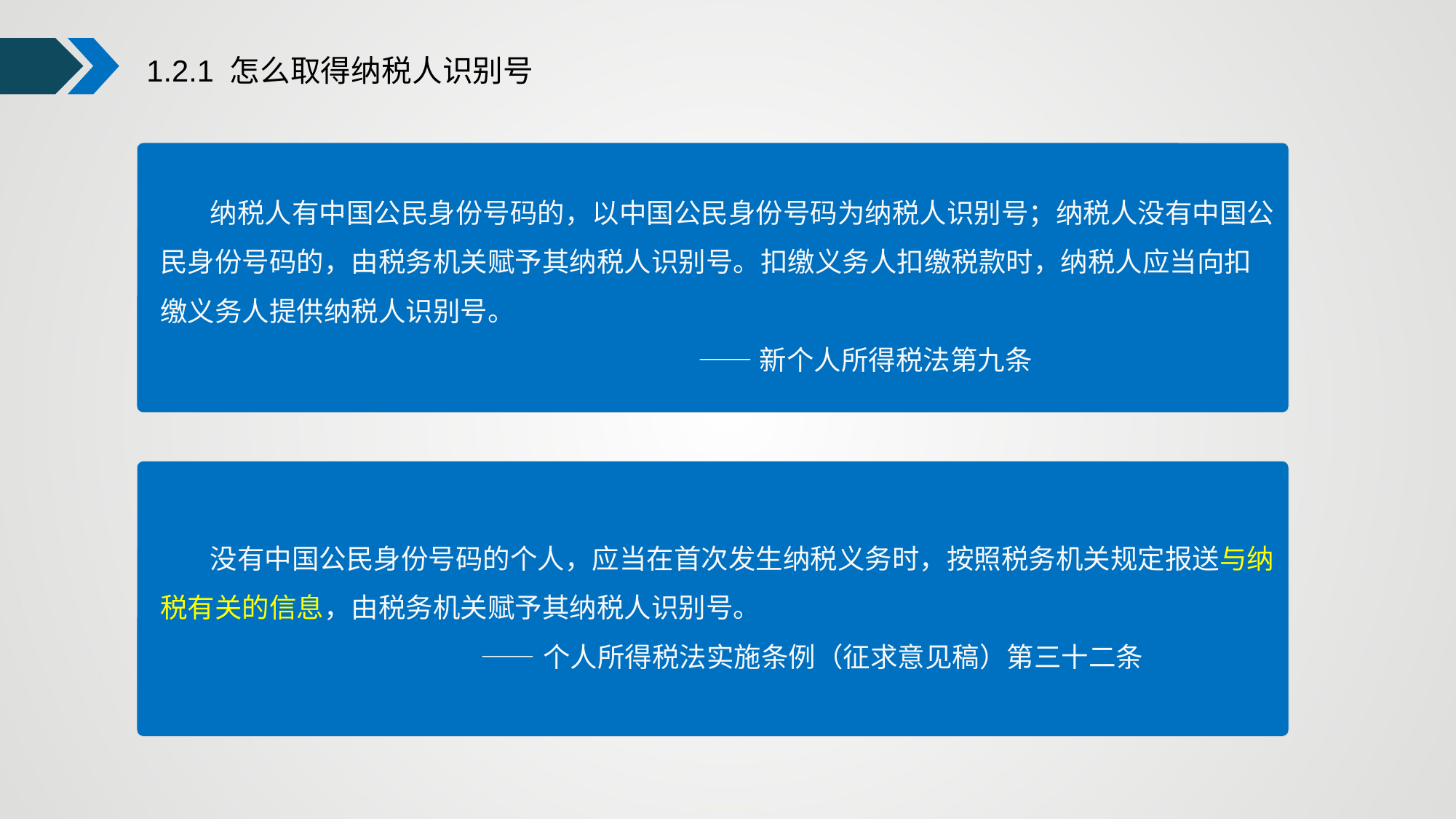

1.2.1 怎么取得纳税人识别号
       纳税人有中国公民身份号码的，以中国公民身份号码为纳税人识别号；纳税人没有中国公民身份号码的，由税务机关赋予其纳税人识别号。扣缴义务人扣缴税款时，纳税人应当向扣缴义务人提供纳税人识别号。
                                                                                       ——新个人所得税法第九条
       没有中国公民身份号码的个人，应当在首次发生纳税义务时，按照税务机关规定报送与纳税有关的信息，由税务机关赋予其纳税人识别号。
                                                    ——个人所得税法实施条例（征求意见稿）第三十二条